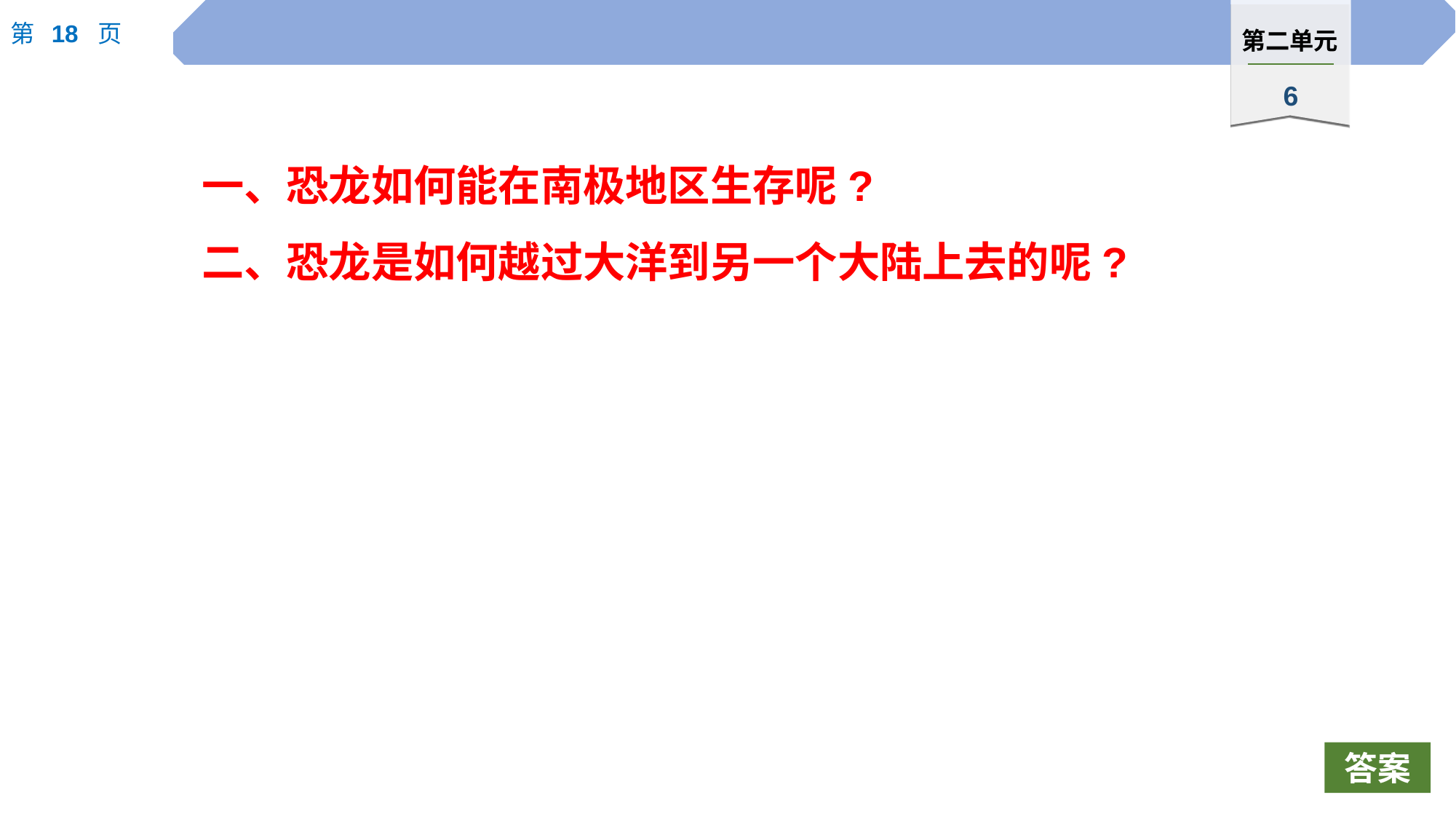

一、恐龙如何能在南极地区生存呢?
二、恐龙是如何越过大洋到另一个大陆上去的呢?

答案